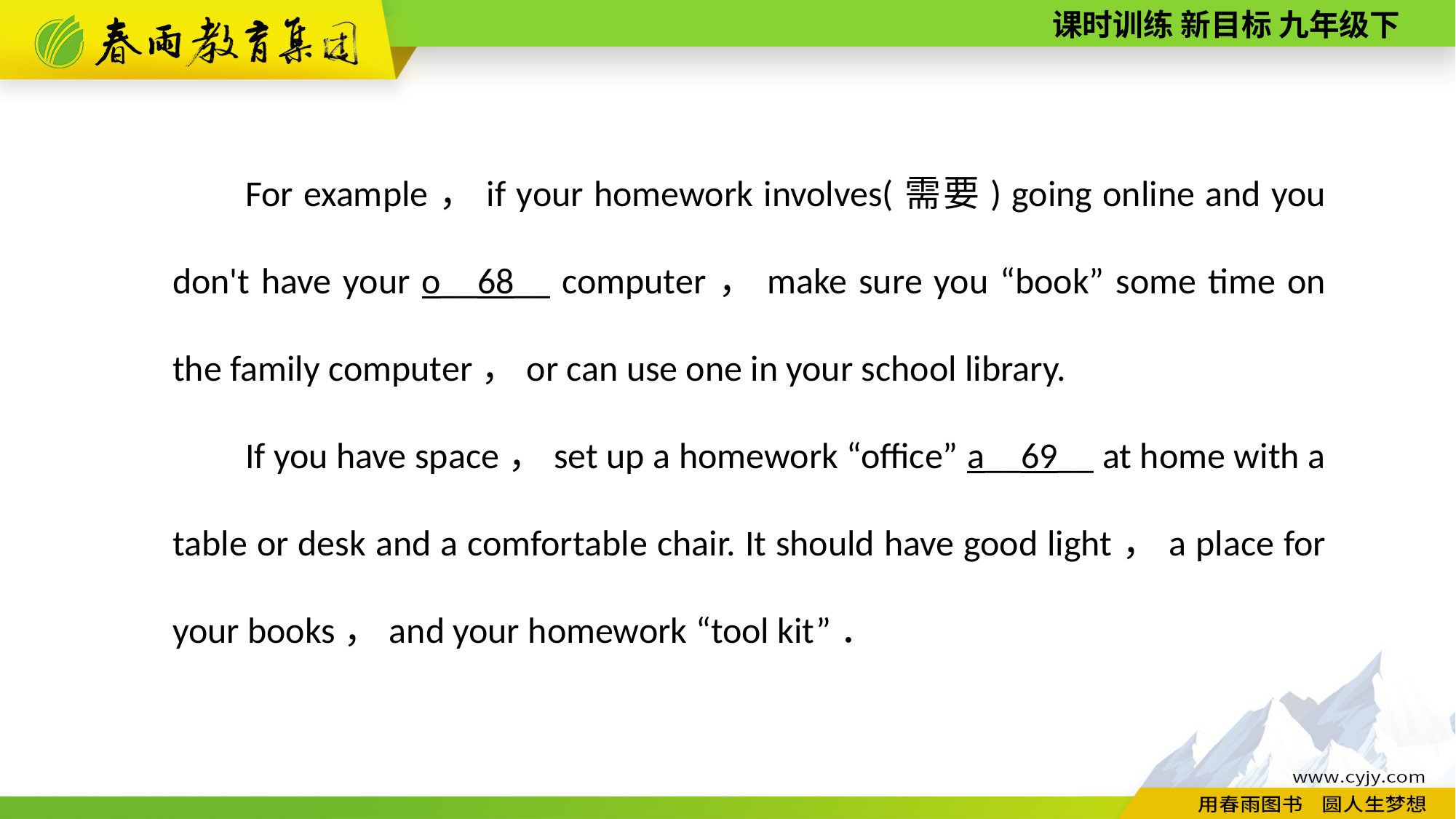

For example，if your homework involves(需要) going online and you don't have your o__68__ computer，make sure you “book” some time on the family computer，or can use one in your school library.
If you have space，set up a homework “office” a__69__ at home with a table or desk and a comfortable chair. It should have good light，a place for your books，and your homework “tool kit”．